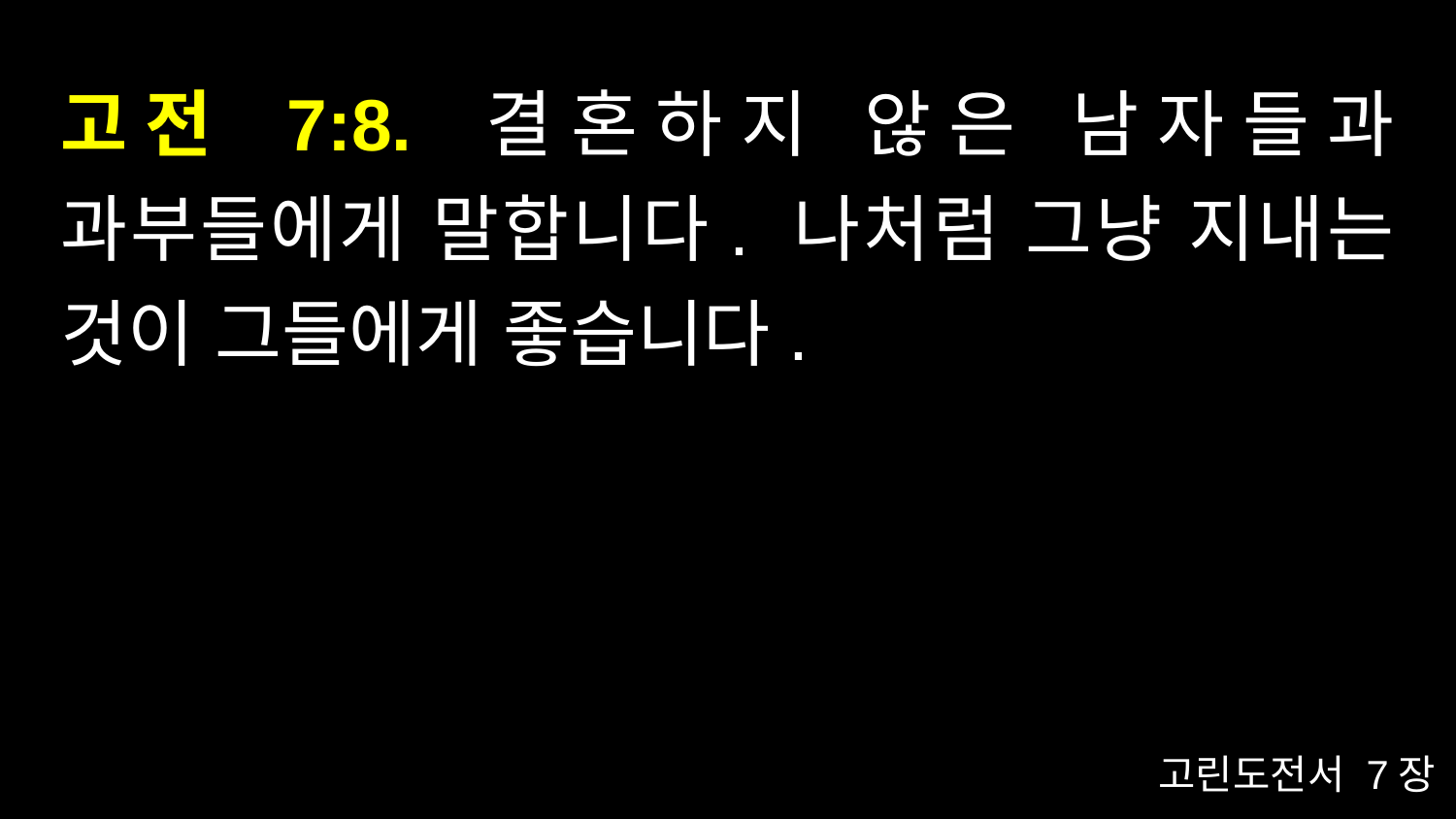

# 고전 7:8. 결혼하지 않은 남자들과 과부들에게 말합니다. 나처럼 그냥 지내는 것이 그들에게 좋습니다.
고린도전서 7장